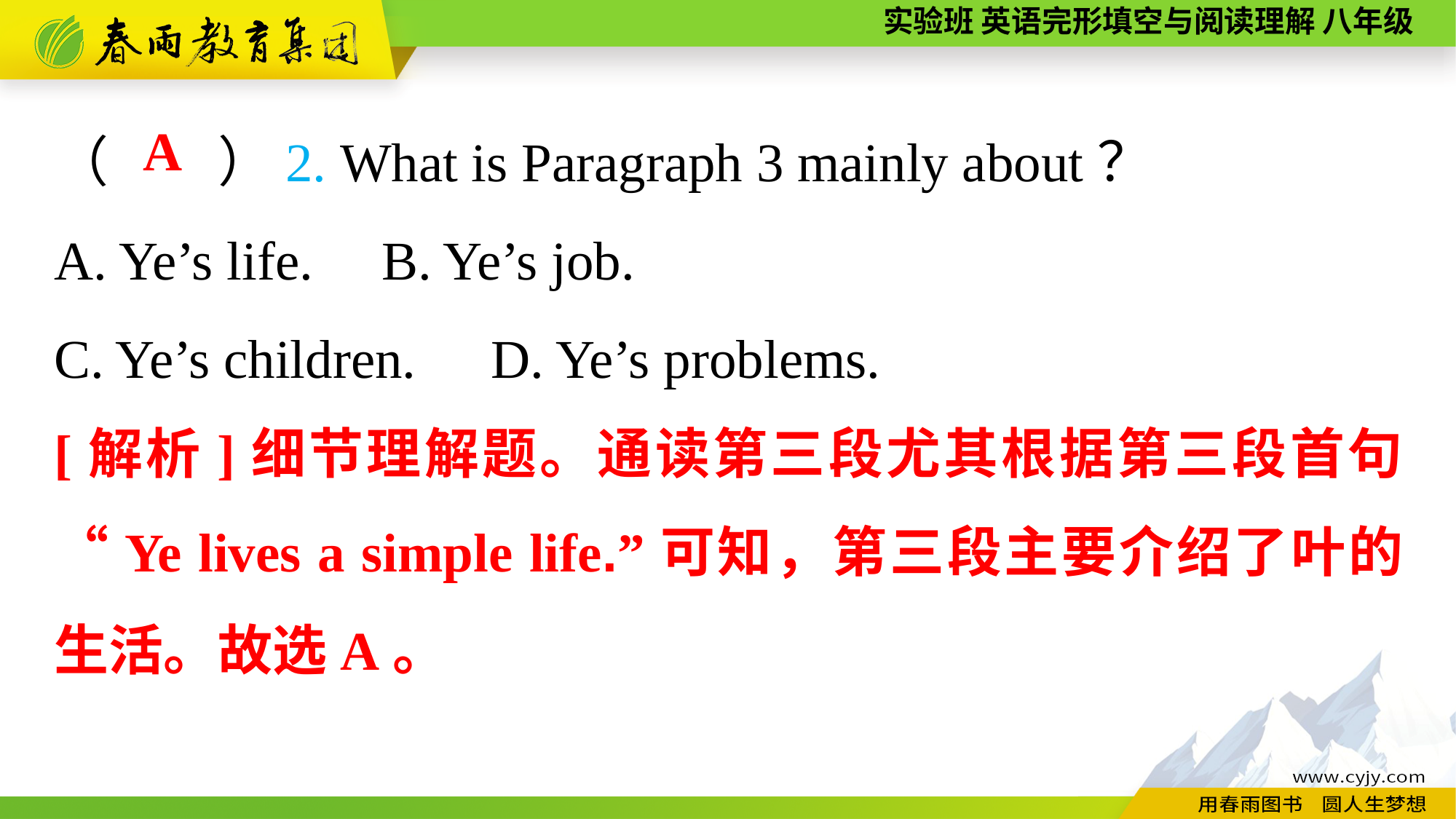

（　　）2. What is Paragraph 3 mainly about？
A. Ye’s life.	B. Ye’s job.
C. Ye’s children.	D. Ye’s problems.
A
[解析]细节理解题。通读第三段尤其根据第三段首句“Ye lives a simple life.”可知，第三段主要介绍了叶的生活。故选A。